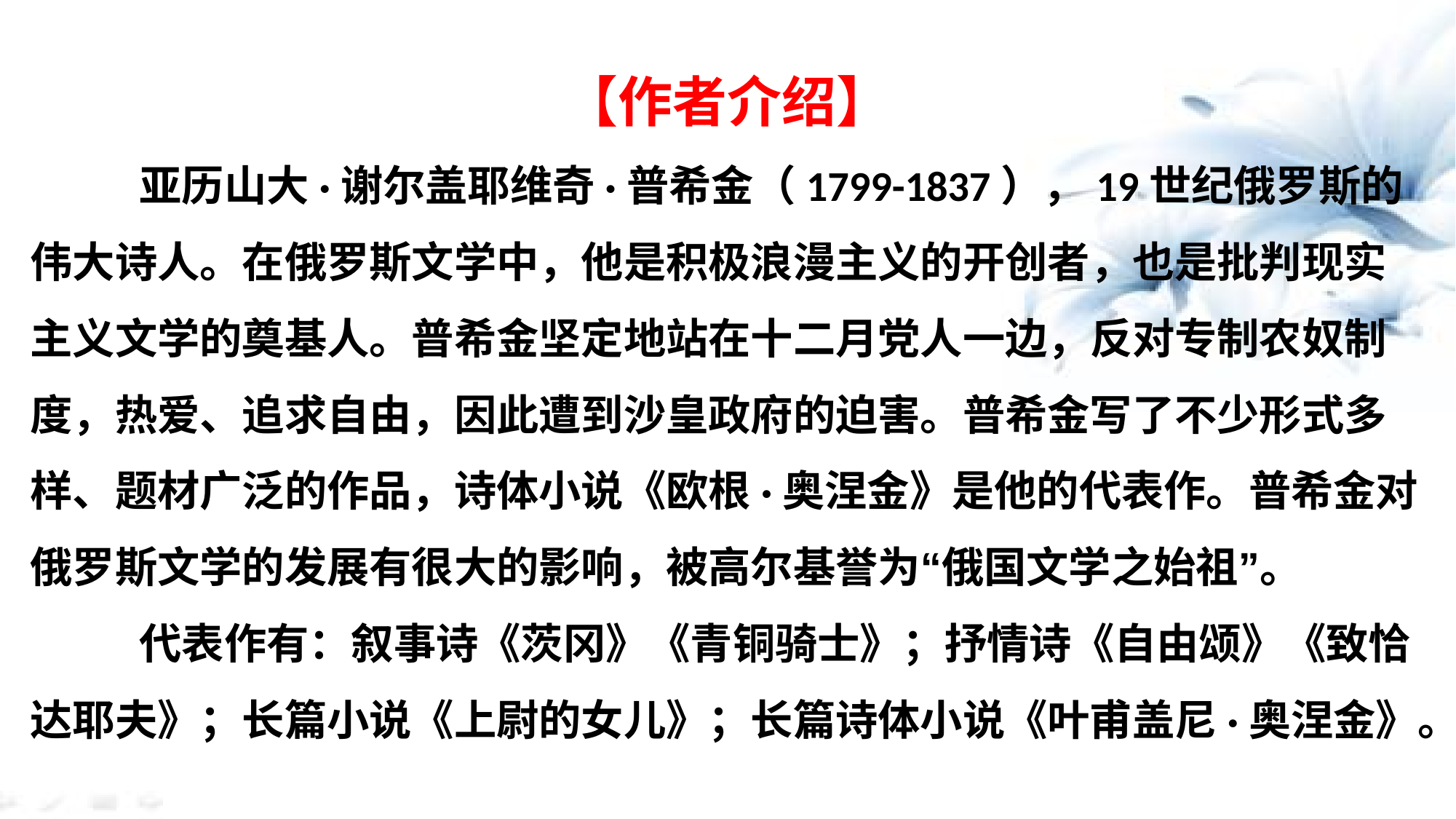

【作者介绍】
	亚历山大·谢尔盖耶维奇·普希金（1799-1837），19世纪俄罗斯的伟大诗人。在俄罗斯文学中，他是积极浪漫主义的开创者，也是批判现实主义文学的奠基人。普希金坚定地站在十二月党人一边，反对专制农奴制度，热爱、追求自由，因此遭到沙皇政府的迫害。普希金写了不少形式多样、题材广泛的作品，诗体小说《欧根·奥涅金》是他的代表作。普希金对俄罗斯文学的发展有很大的影响，被高尔基誉为“俄国文学之始祖”。
	代表作有：叙事诗《茨冈》《青铜骑士》；抒情诗《自由颂》《致恰达耶夫》；长篇小说《上尉的女儿》；长篇诗体小说《叶甫盖尼·奥涅金》。